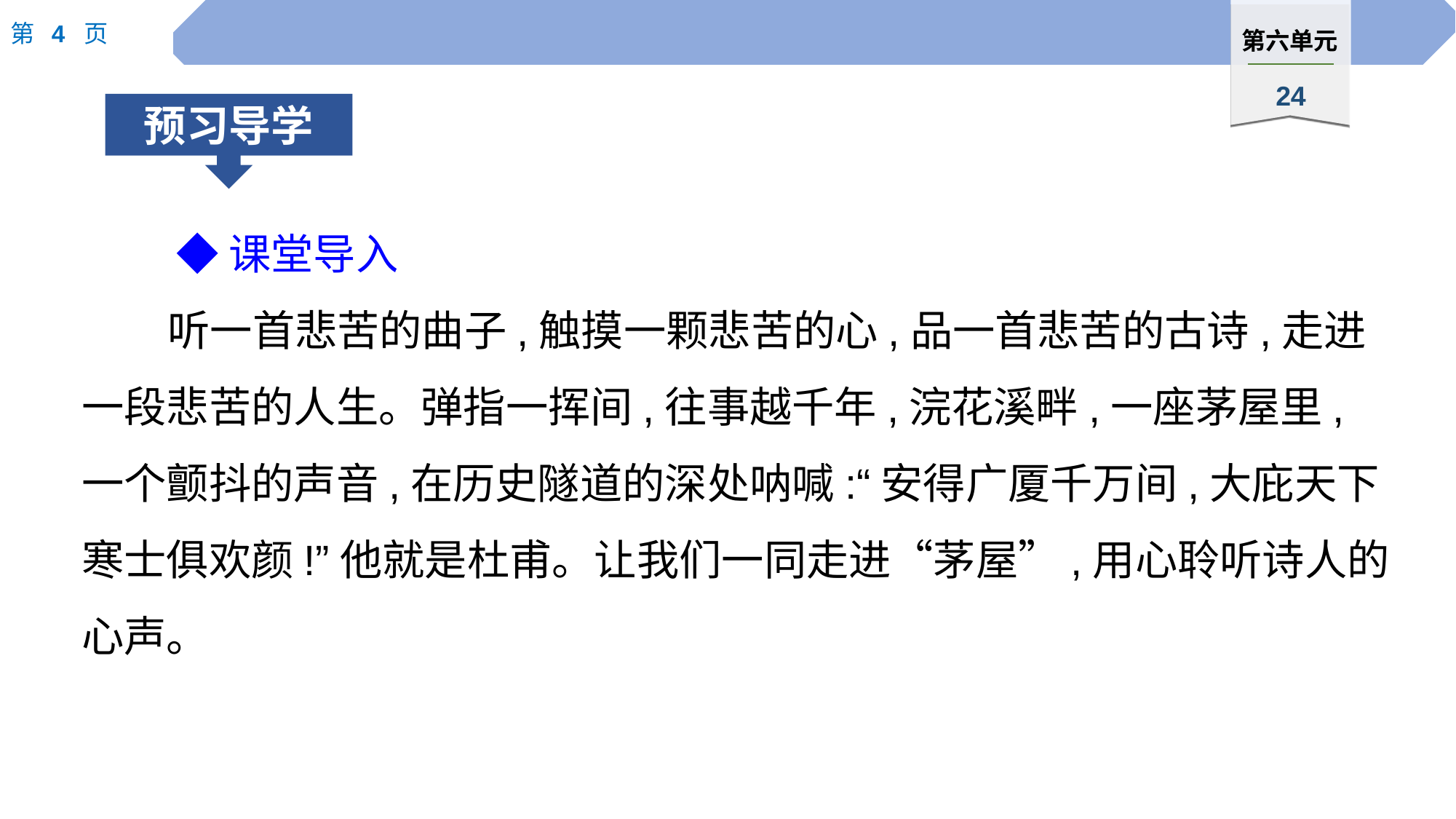

◆课堂导入

听一首悲苦的曲子,触摸一颗悲苦的心,品一首悲苦的古诗,走进一段悲苦的人生。弹指一挥间,往事越千年,浣花溪畔,一座茅屋里,一个颤抖的声音,在历史隧道的深处呐喊:“安得广厦千万间,大庇天下寒士俱欢颜!”他就是杜甫。让我们一同走进“茅屋”,用心聆听诗人的心声。